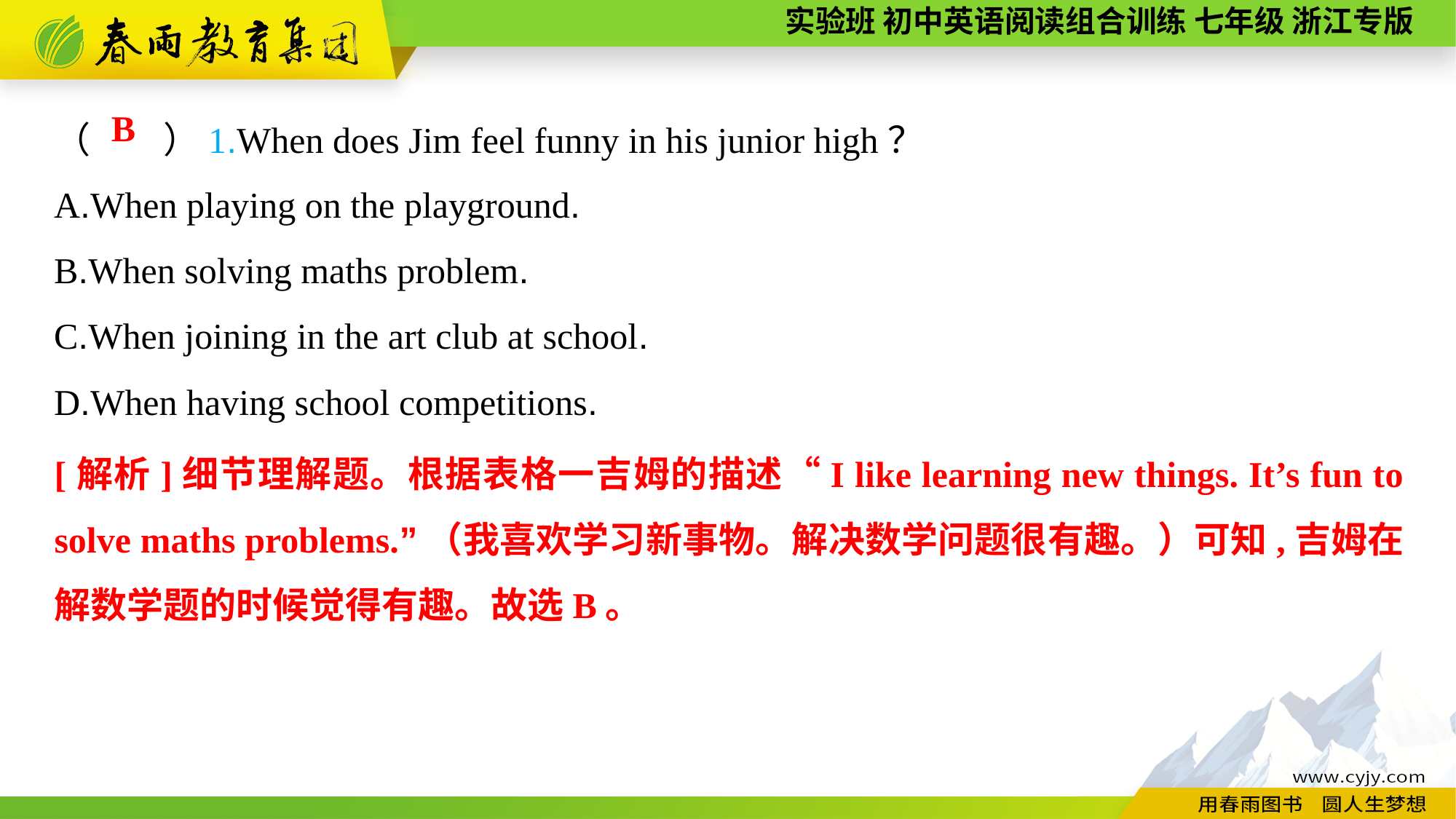

（　　）1.When does Jim feel funny in his junior high？
A.When playing on the playground.
B.When solving maths problem.
C.When joining in the art club at school.
D.When having school competitions.
B
[解析]细节理解题。根据表格一吉姆的描述“I like learning new things. It’s fun to solve maths problems.”（我喜欢学习新事物。解决数学问题很有趣。）可知,吉姆在解数学题的时候觉得有趣。故选B。